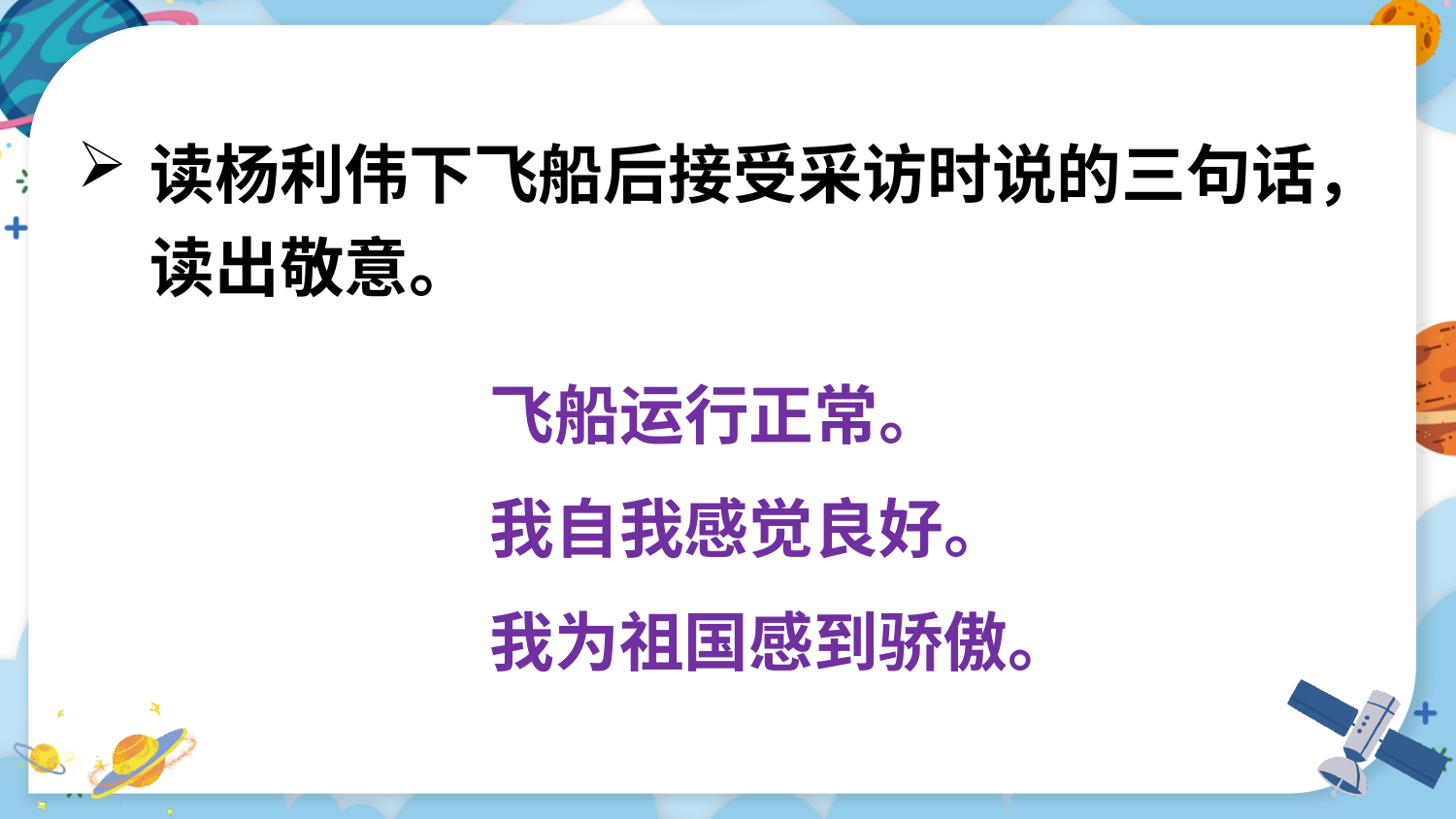

读杨利伟下飞船后接受采访时说的三句话，读出敬意。
飞船运行正常。
我自我感觉良好。
我为祖国感到骄傲。